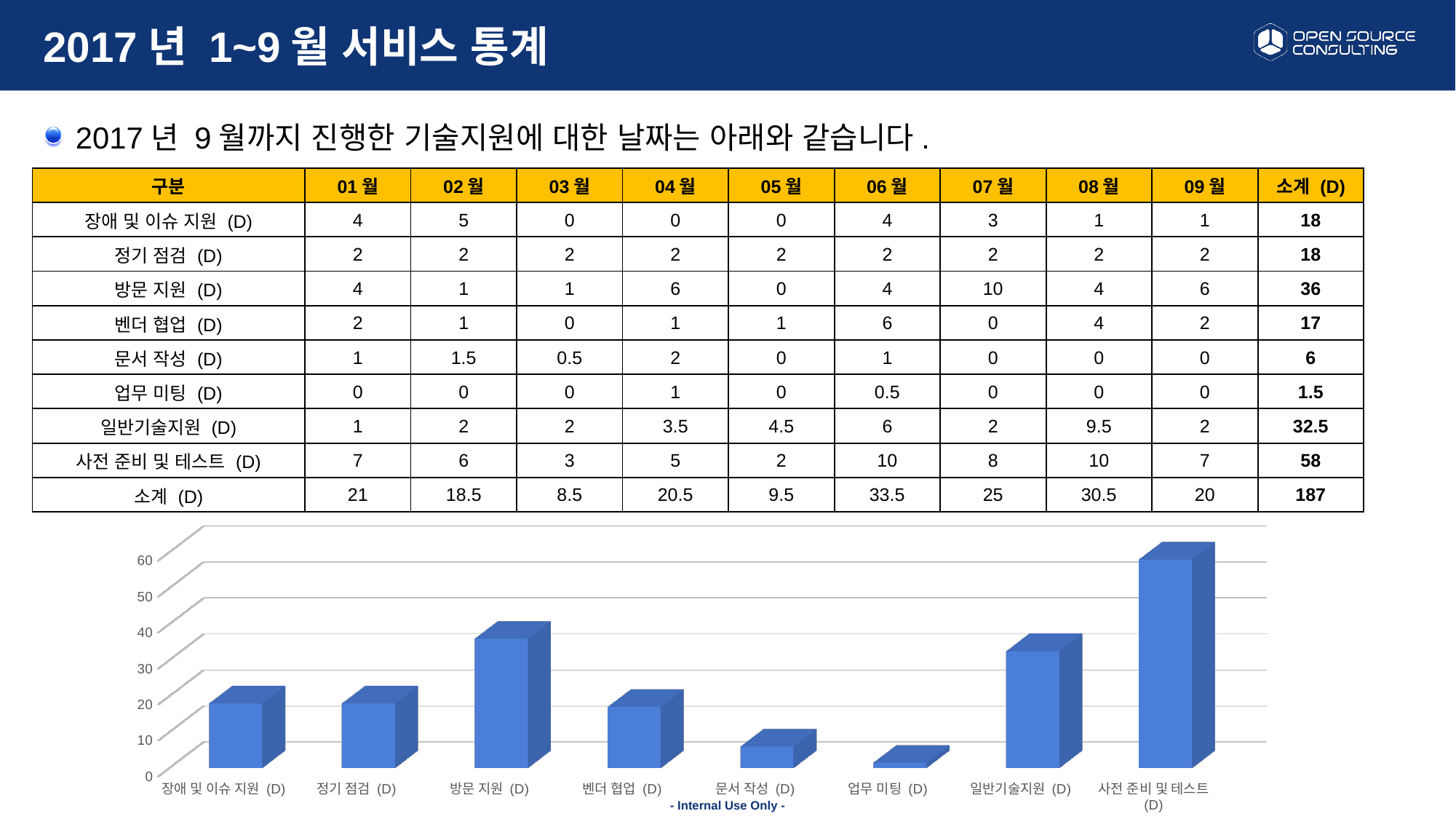

# 2017년 1~9월 서비스 통계
2017년 9월까지 진행한 기술지원에 대한 날짜는 아래와 같습니다.
| 구분 | 01월 | 02월 | 03월 | 04월 | 05월 | 06월 | 07월 | 08월 | 09월 | 소계 (D) |
| --- | --- | --- | --- | --- | --- | --- | --- | --- | --- | --- |
| 장애 및 이슈 지원 (D) | 4 | 5 | 0 | 0 | 0 | 4 | 3 | 1 | 1 | 18 |
| 정기 점검 (D) | 2 | 2 | 2 | 2 | 2 | 2 | 2 | 2 | 2 | 18 |
| 방문 지원 (D) | 4 | 1 | 1 | 6 | 0 | 4 | 10 | 4 | 6 | 36 |
| 벤더 협업 (D) | 2 | 1 | 0 | 1 | 1 | 6 | 0 | 4 | 2 | 17 |
| 문서 작성 (D) | 1 | 1.5 | 0.5 | 2 | 0 | 1 | 0 | 0 | 0 | 6 |
| 업무 미팅 (D) | 0 | 0 | 0 | 1 | 0 | 0.5 | 0 | 0 | 0 | 1.5 |
| 일반기술지원 (D) | 1 | 2 | 2 | 3.5 | 4.5 | 6 | 2 | 9.5 | 2 | 32.5 |
| 사전 준비 및 테스트 (D) | 7 | 6 | 3 | 5 | 2 | 10 | 8 | 10 | 7 | 58 |
| 소계 (D) | 21 | 18.5 | 8.5 | 20.5 | 9.5 | 33.5 | 25 | 30.5 | 20 | 187 |

[unsupported chart]